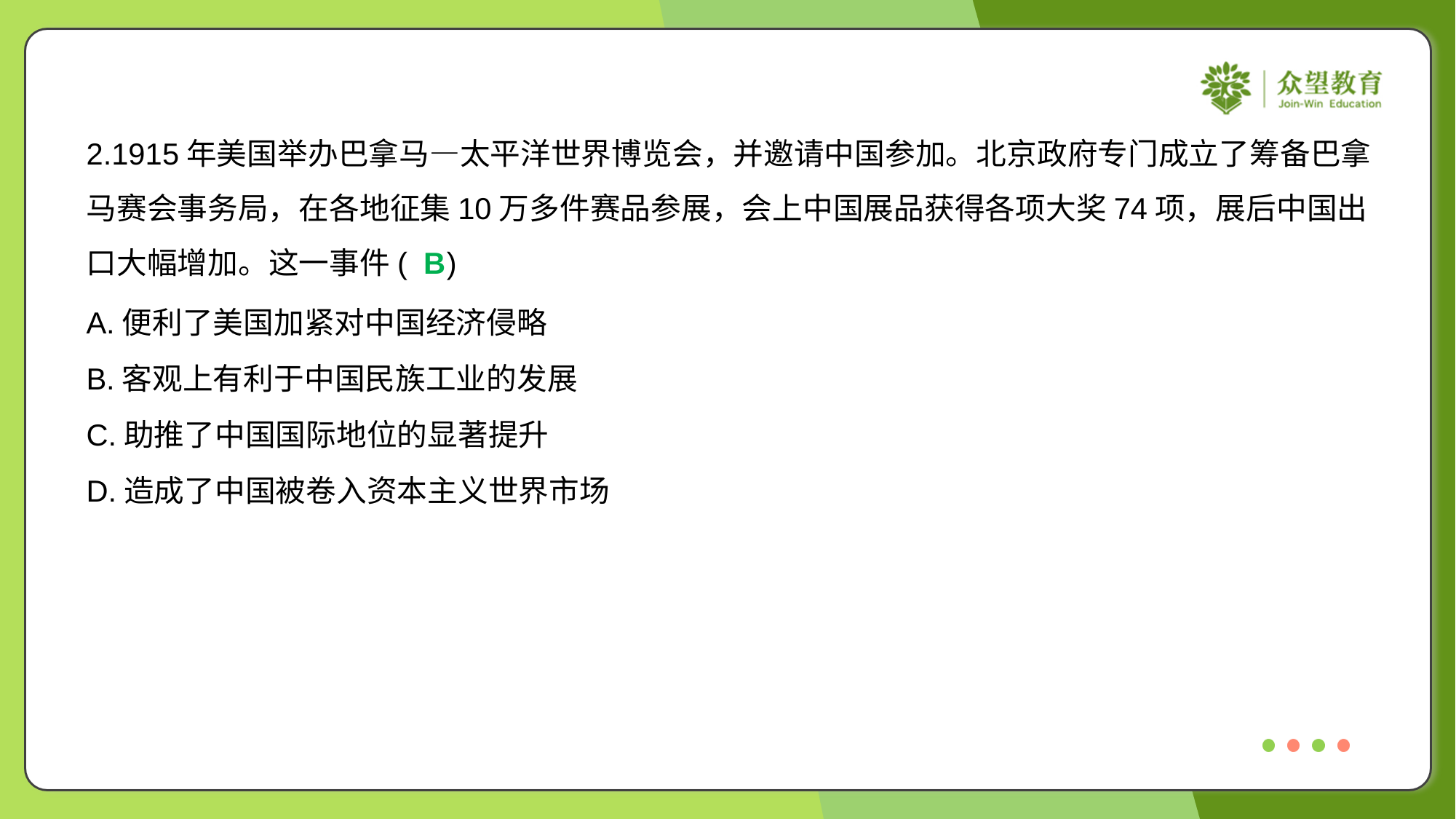

2.1915年美国举办巴拿马—太平洋世界博览会，并邀请中国参加。北京政府专门成立了筹备巴拿
马赛会事务局，在各地征集10万多件赛品参展，会上中国展品获得各项大奖74项，展后中国出
口大幅增加。这一事件(     )
B
A.便利了美国加紧对中国经济侵略
B.客观上有利于中国民族工业的发展
C.助推了中国国际地位的显著提升
D.造成了中国被卷入资本主义世界市场